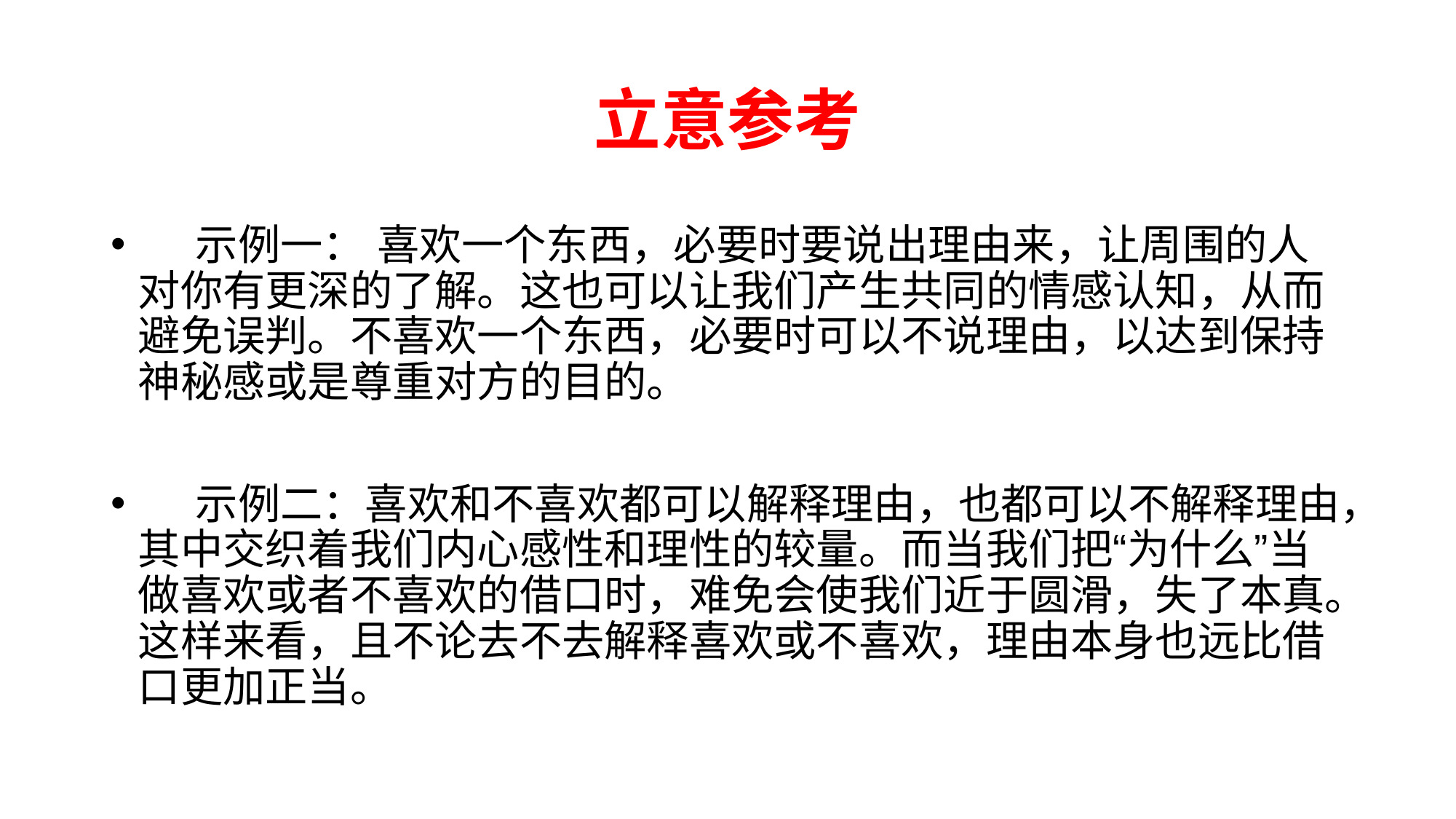

# 立意参考
    示例一： 喜欢一个东西，必要时要说出理由来，让周围的人对你有更深的了解。这也可以让我们产生共同的情感认知，从而避免误判。不喜欢一个东西，必要时可以不说理由，以达到保持神秘感或是尊重对方的目的。

    示例二：喜欢和不喜欢都可以解释理由，也都可以不解释理由，其中交织着我们内心感性和理性的较量。而当我们把“为什么”当做喜欢或者不喜欢的借口时，难免会使我们近于圆滑，失了本真。这样来看，且不论去不去解释喜欢或不喜欢，理由本身也远比借口更加正当。